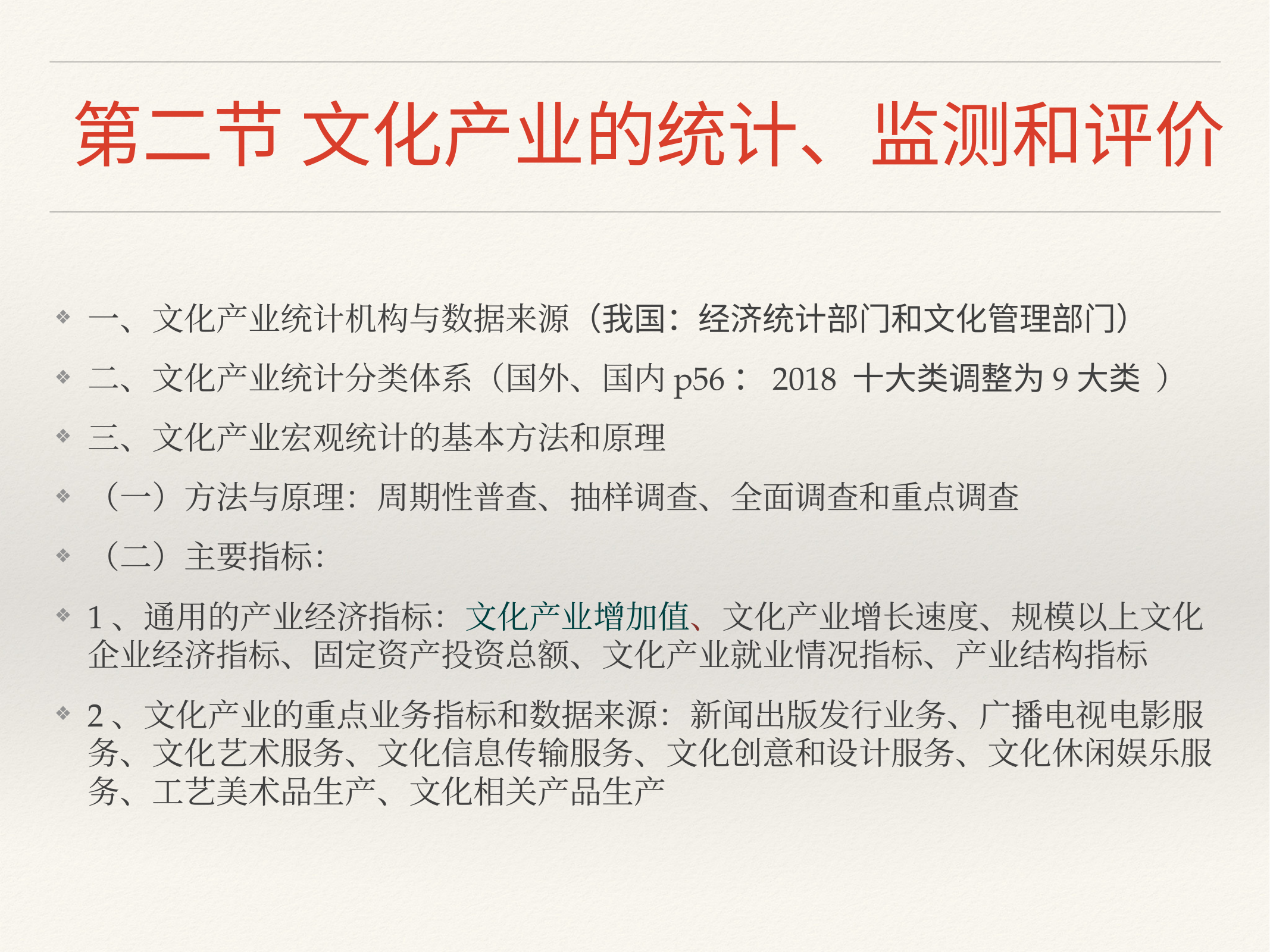

# 第二节 文化产业的统计、监测和评价
一、文化产业统计机构与数据来源（我国：经济统计部门和文化管理部门）
二、文化产业统计分类体系（国外、国内p56：2018 十大类调整为9大类  ）
三、文化产业宏观统计的基本方法和原理
（一）方法与原理：周期性普查、抽样调查、全面调查和重点调查
（二）主要指标：
1、通用的产业经济指标：文化产业增加值、文化产业增长速度、规模以上文化企业经济指标、固定资产投资总额、文化产业就业情况指标、产业结构指标
2、文化产业的重点业务指标和数据来源：新闻出版发行业务、广播电视电影服务、文化艺术服务、文化信息传输服务、文化创意和设计服务、文化休闲娱乐服务、工艺美术品生产、文化相关产品生产